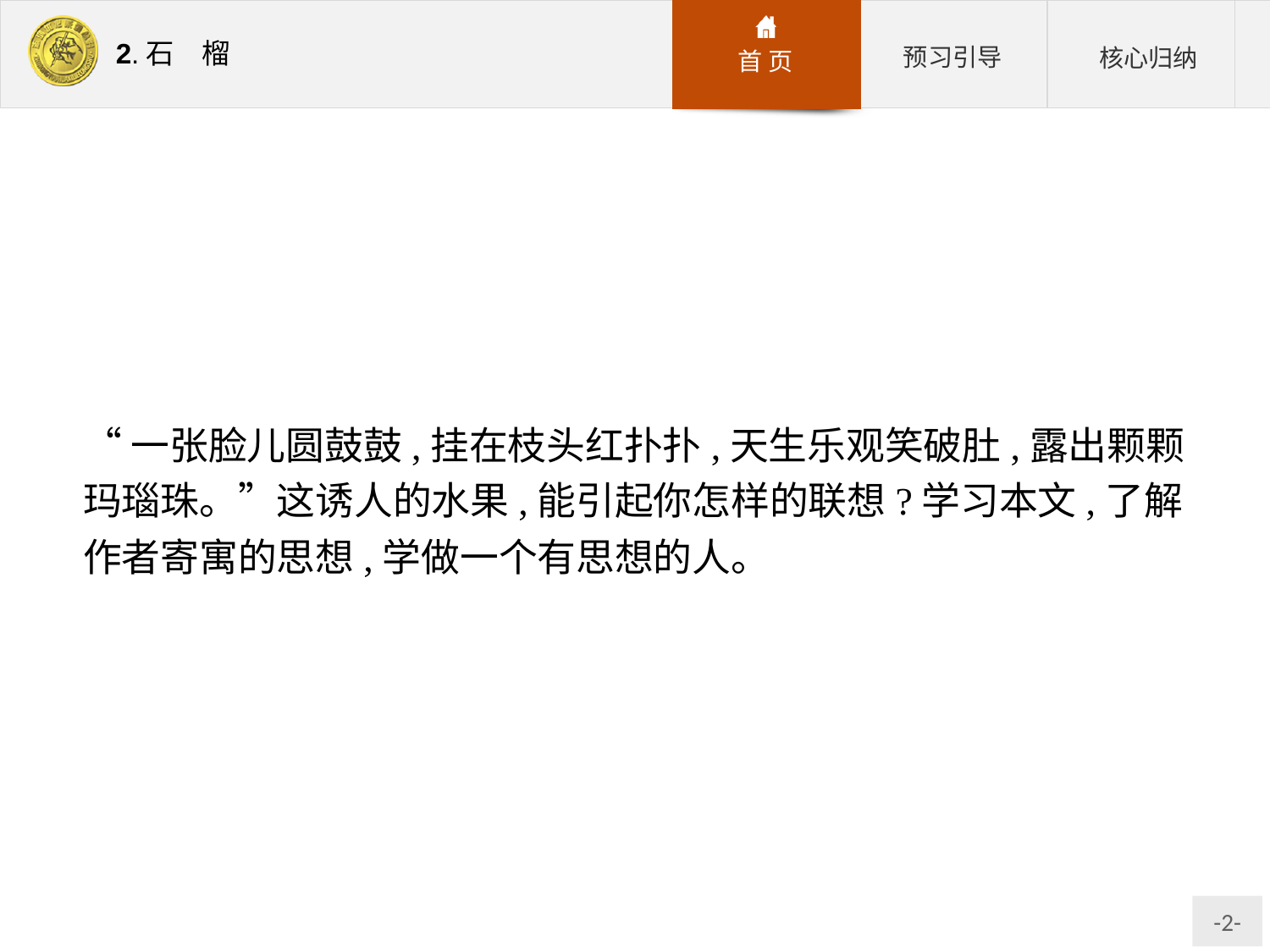

“一张脸儿圆鼓鼓,挂在枝头红扑扑,天生乐观笑破肚,露出颗颗玛瑙珠。”这诱人的水果,能引起你怎样的联想?学习本文,了解作者寄寓的思想,学做一个有思想的人。